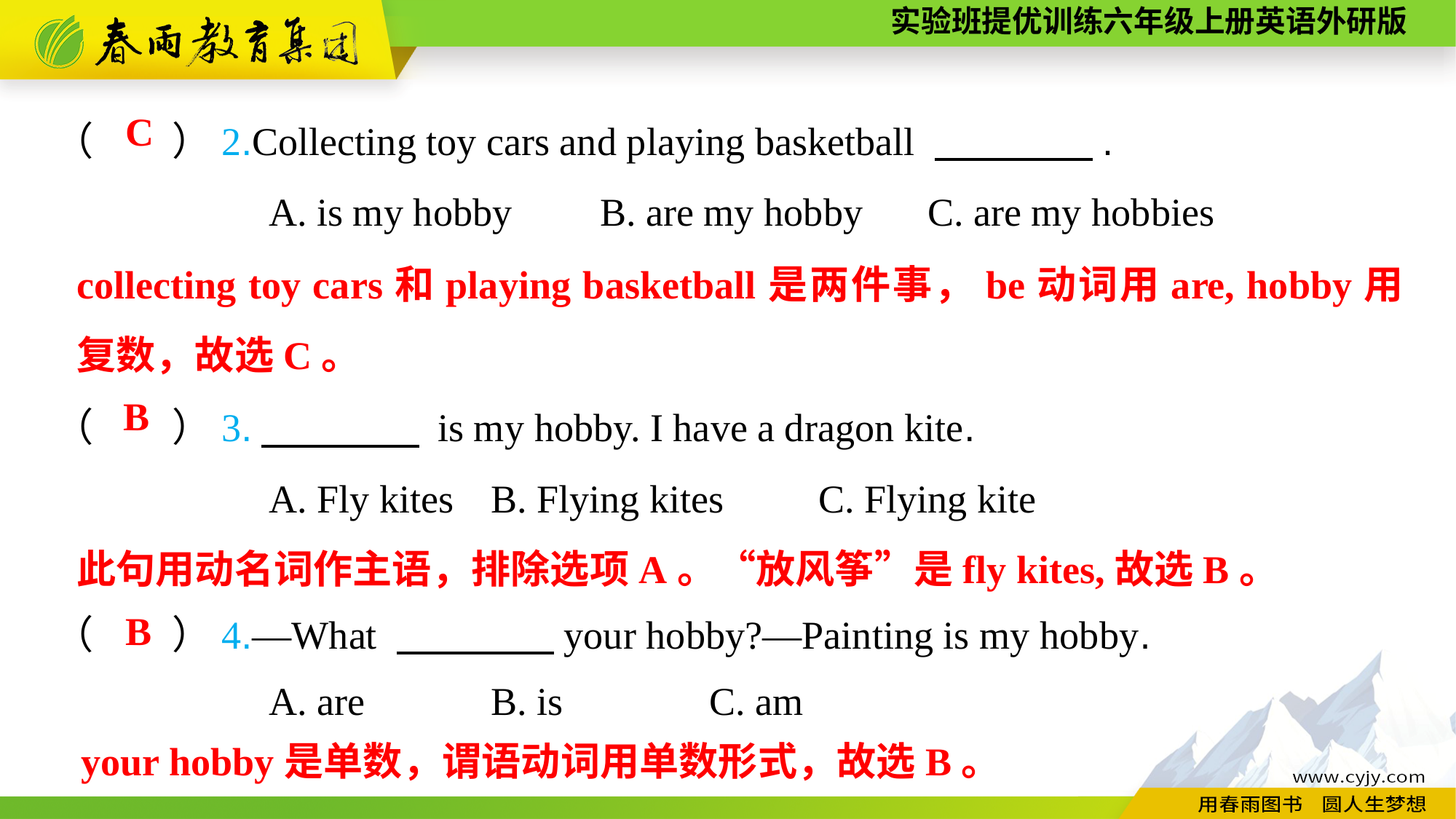

（　　）2.Collecting toy cars and playing basketball 　　　　.
A. is my hobby	B. are my hobby	C. are my hobbies
C
collecting toy cars和playing basketball是两件事，be动词用are, hobby用复数，故选C。
（　　）3.　　　　 is my hobby. I have a dragon kite.
A. Fly kites	B. Flying kites	C. Flying kite
B
此句用动名词作主语，排除选项A。“放风筝”是fly kites,故选B。
B
（　　）4.—What 　　　　your hobby?—Painting is my hobby.
A. are		B. is		C. am
your hobby是单数，谓语动词用单数形式，故选B。